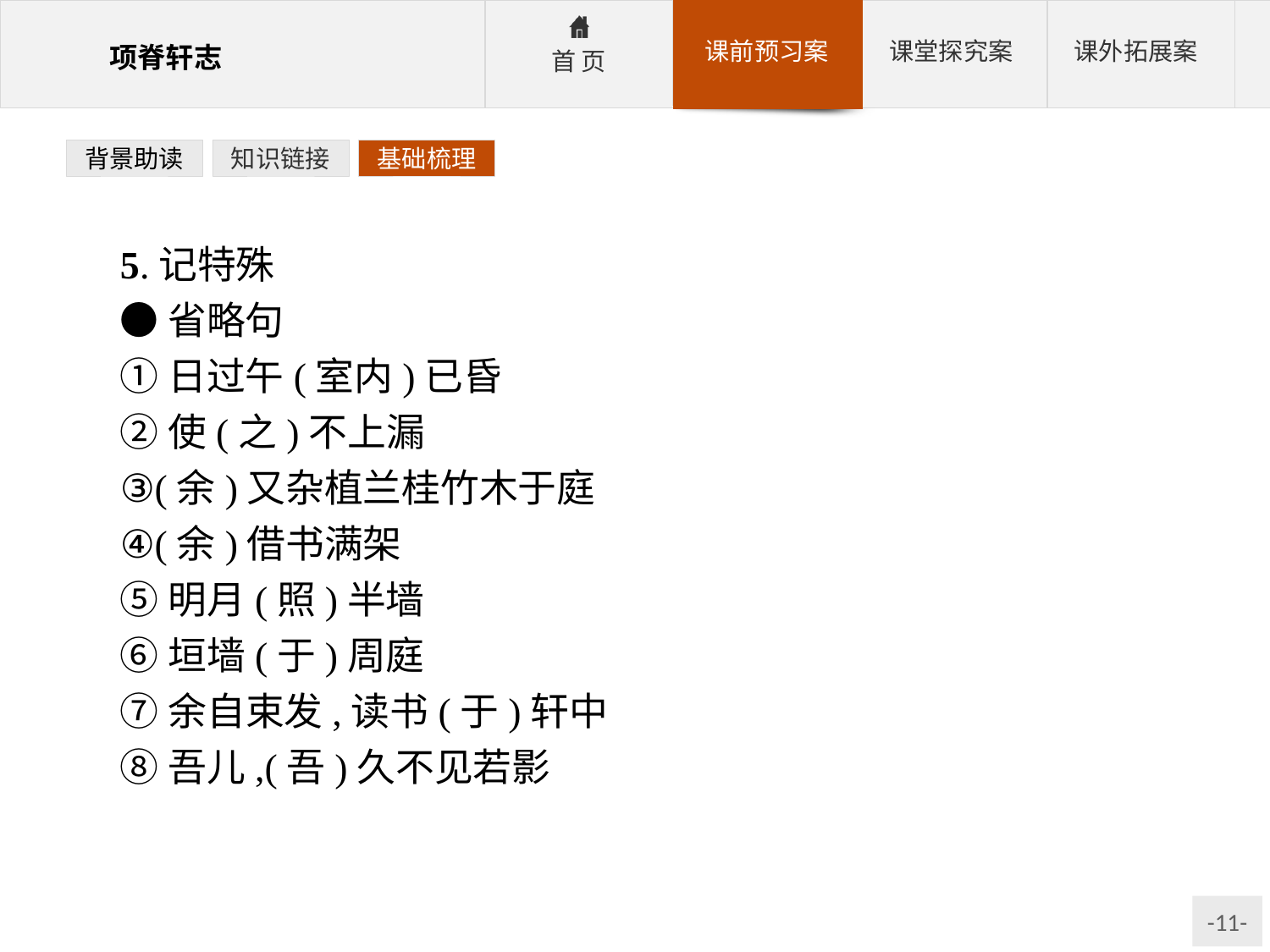

背景助读
知识链接
基础梳理
5.记特殊
●省略句
①日过午(室内)已昏
②使(之)不上漏
③(余)又杂植兰桂竹木于庭
④(余)借书满架
⑤明月(照)半墙
⑥垣墙(于)周庭
⑦余自束发,读书(于)轩中
⑧吾儿,(吾)久不见若影